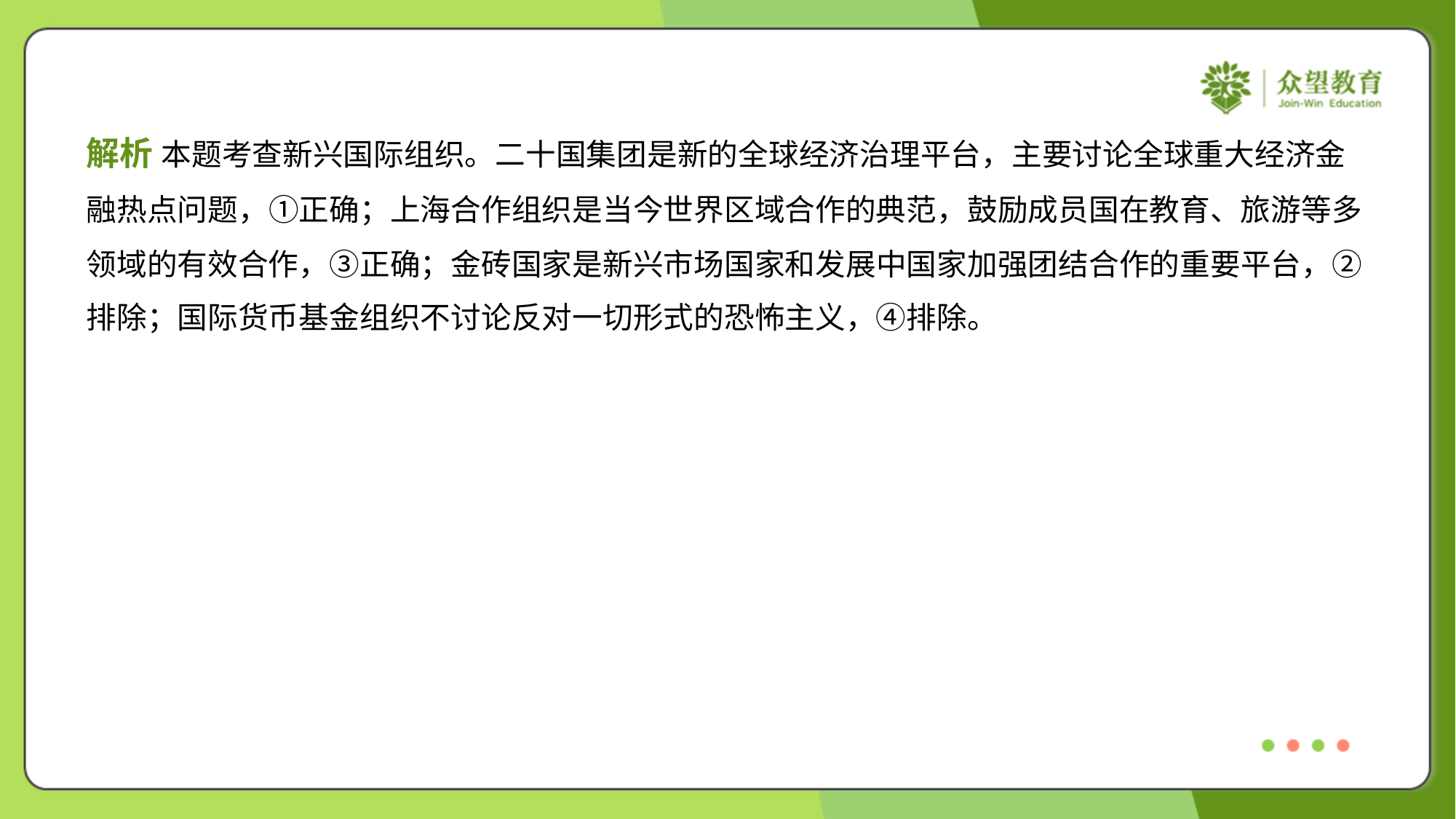

解析 本题考查新兴国际组织。二十国集团是新的全球经济治理平台，主要讨论全球重大经济金
融热点问题，①正确；上海合作组织是当今世界区域合作的典范，鼓励成员国在教育、旅游等多
领域的有效合作，③正确；金砖国家是新兴市场国家和发展中国家加强团结合作的重要平台，②
排除；国际货币基金组织不讨论反对一切形式的恐怖主义，④排除。